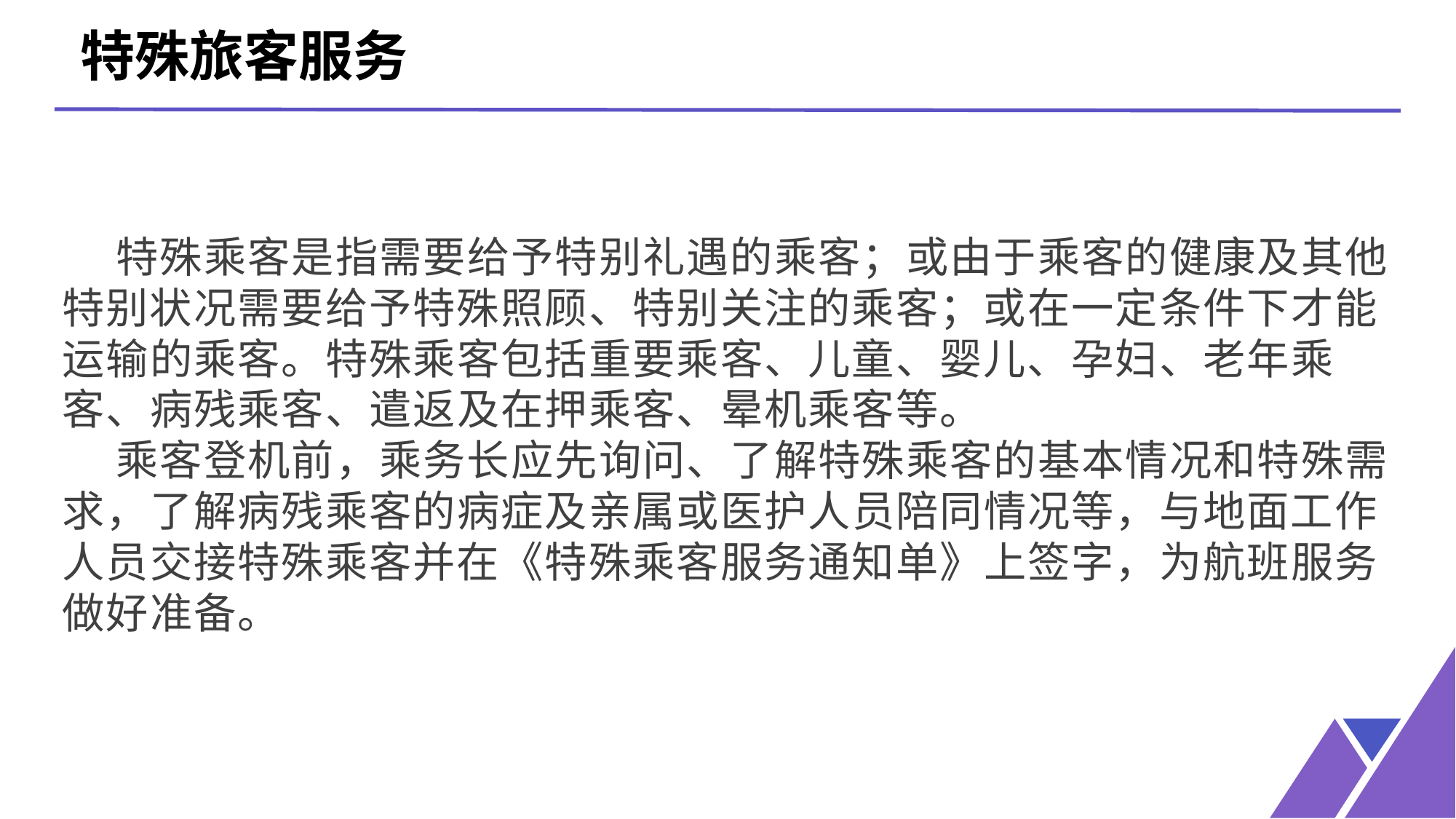

特殊旅客服务
    特殊乘客是指需要给予特别礼遇的乘客；或由于乘客的健康及其他特别状况需要给予特殊照顾、特别关注的乘客；或在一定条件下才能运输的乘客。特殊乘客包括重要乘客、儿童、婴儿、孕妇、老年乘客、病残乘客、遣返及在押乘客、晕机乘客等。
    乘客登机前，乘务长应先询问、了解特殊乘客的基本情况和特殊需求，了解病残乘客的病症及亲属或医护人员陪同情况等，与地面工作人员交接特殊乘客并在《特殊乘客服务通知单》上签字，为航班服务做好准备。